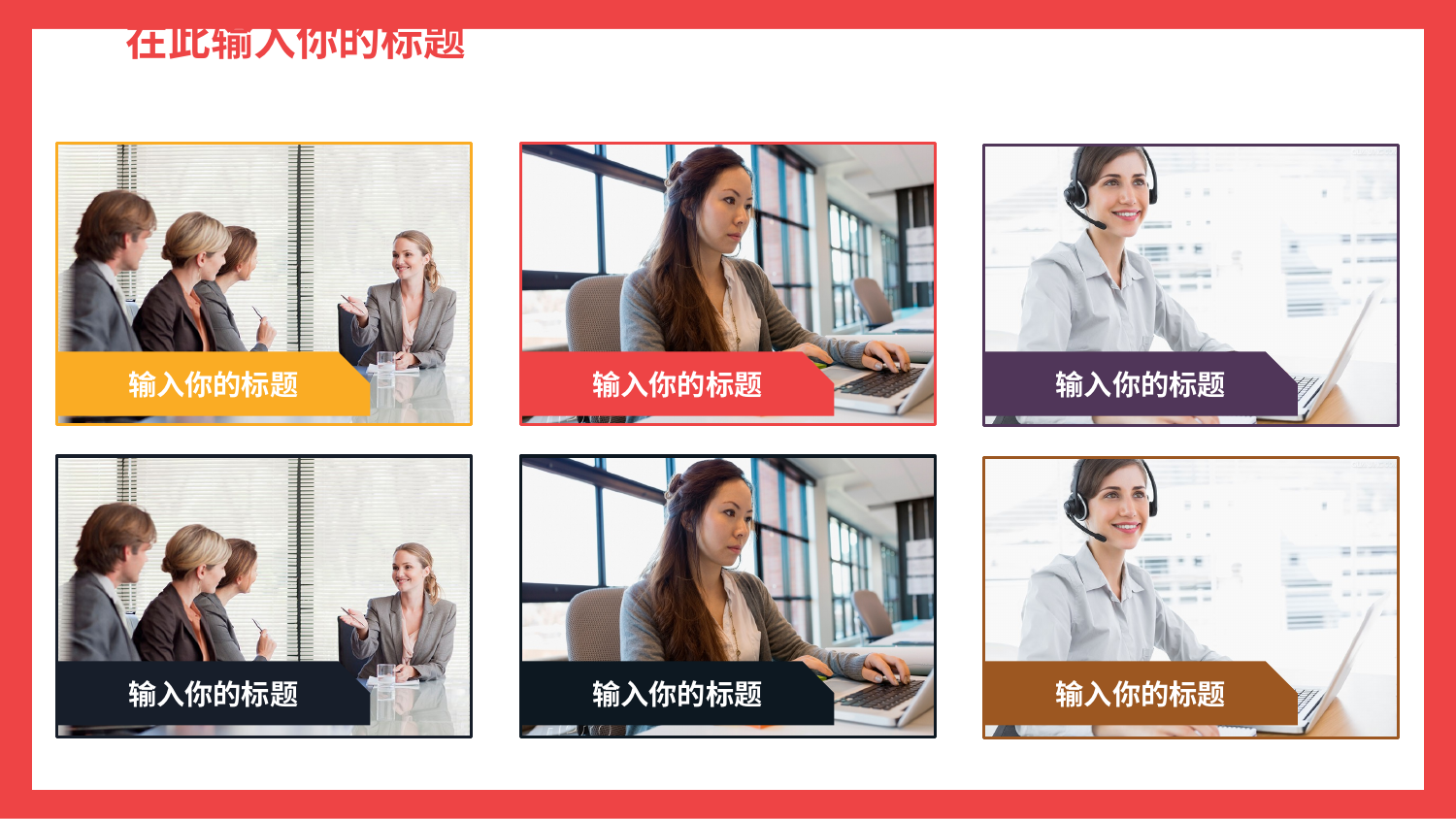

在此输入你的标题

输入你的标题

输入你的标题

输入你的标题

输入你的标题

输入你的标题

输入你的标题